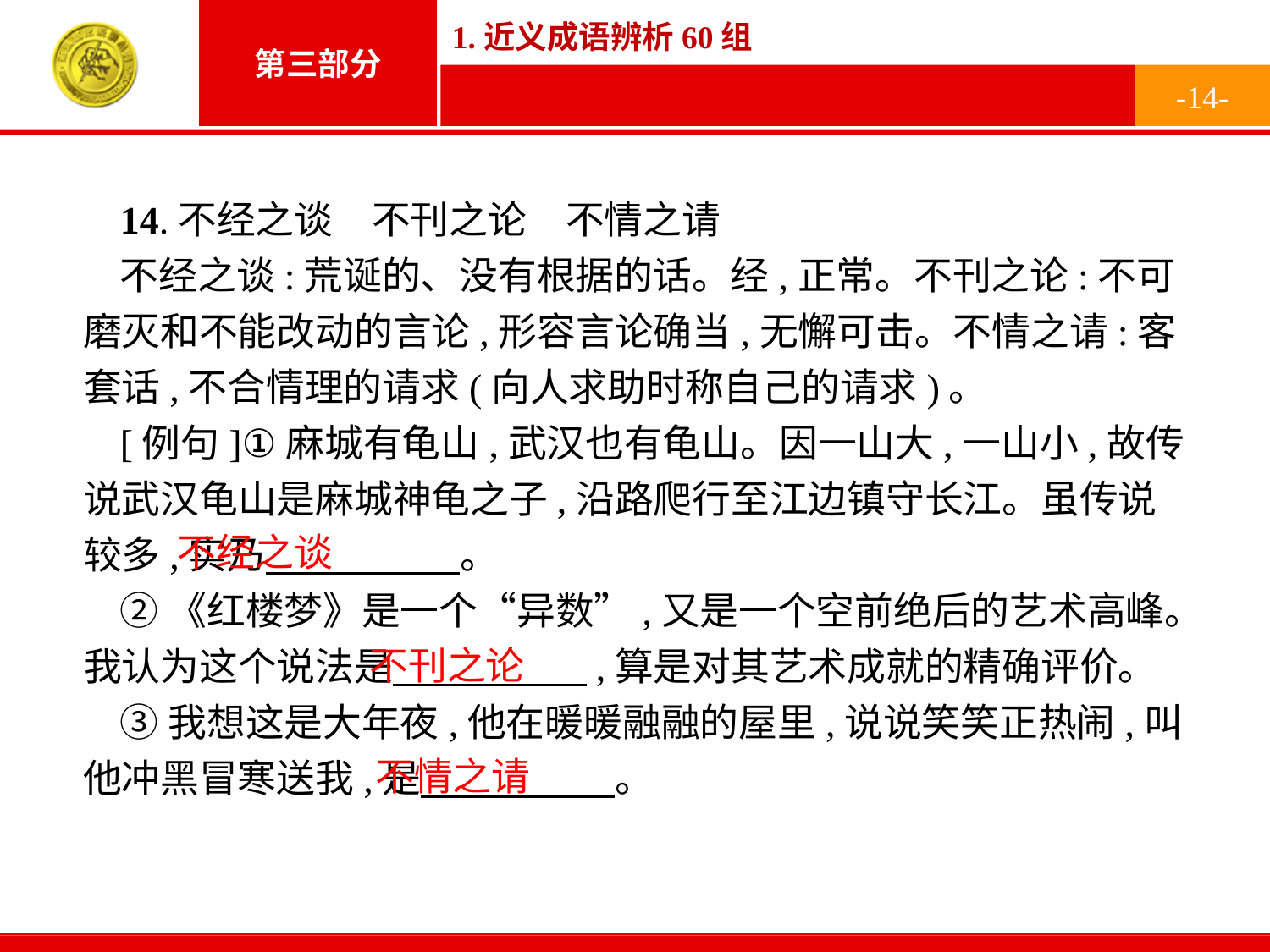

-14-
14.不经之谈　不刊之论　不情之请
不经之谈:荒诞的、没有根据的话。经,正常。不刊之论:不可磨灭和不能改动的言论,形容言论确当,无懈可击。不情之请:客套话,不合情理的请求(向人求助时称自己的请求)。
[例句]①麻城有龟山,武汉也有龟山。因一山大,一山小,故传说武汉龟山是麻城神龟之子,沿路爬行至江边镇守长江。虽传说较多,实乃　　　　　。
②《红楼梦》是一个“异数”,又是一个空前绝后的艺术高峰。我认为这个说法是　　　　　,算是对其艺术成就的精确评价。
③我想这是大年夜,他在暖暖融融的屋里,说说笑笑正热闹,叫他冲黑冒寒送我,是　　　　　。
不经之谈
不刊之论
不情之请